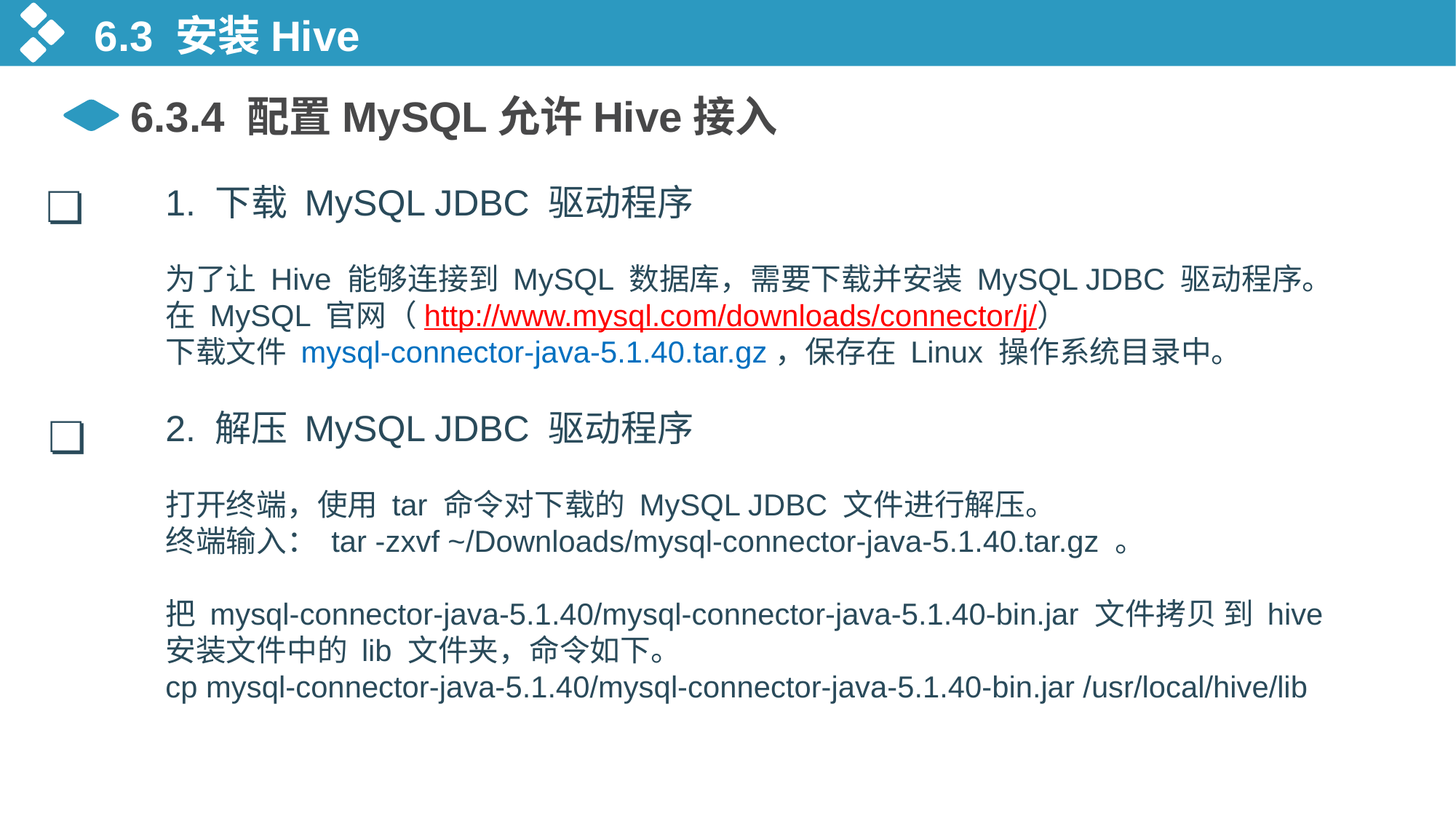

6.3 安装Hive
6.3.4 配置MySQL允许Hive接入

❏
1. 下载 MySQL JDBC 驱动程序

为了让 Hive 能够连接到 MySQL 数据库，需要下载并安装 MySQL JDBC 驱动程序。在 MySQL 官网（http://www.mysql.com/downloads/connector/j/）
下载文件 mysql-connector-java-5.1.40.tar.gz，保存在 Linux 操作系统目录中。

2. 解压 MySQL JDBC 驱动程序

打开终端，使用 tar 命令对下载的 MySQL JDBC 文件进行解压。
终端输入： tar -zxvf ~/Downloads/mysql-connector-java-5.1.40.tar.gz 。

把 mysql-connector-java-5.1.40/mysql-connector-java-5.1.40-bin.jar 文件拷贝 到 hive 安装文件中的 lib 文件夹，命令如下。
cp mysql-connector-java-5.1.40/mysql-connector-java-5.1.40-bin.jar /usr/local/hive/lib
❏